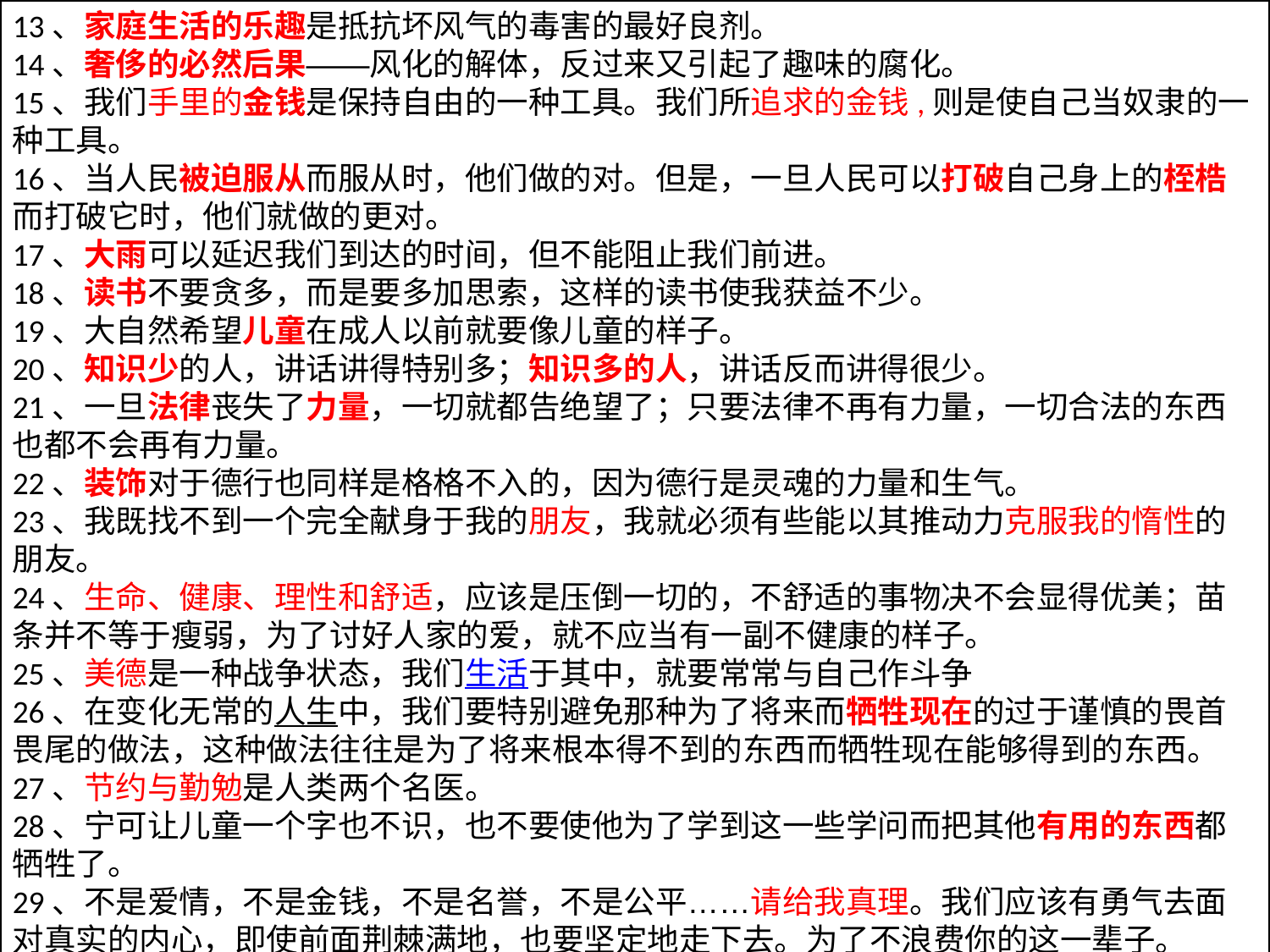

13、家庭生活的乐趣是抵抗坏风气的毒害的最好良剂。
14、奢侈的必然后果——风化的解体，反过来又引起了趣味的腐化。
15、我们手里的金钱是保持自由的一种工具。我们所追求的金钱,则是使自己当奴隶的一种工具。
16、当人民被迫服从而服从时，他们做的对。但是，一旦人民可以打破自己身上的桎梏而打破它时，他们就做的更对。
17、大雨可以延迟我们到达的时间，但不能阻止我们前进。
18、读书不要贪多，而是要多加思索，这样的读书使我获益不少。
19、大自然希望儿童在成人以前就要像儿童的样子。
20、知识少的人，讲话讲得特别多；知识多的人，讲话反而讲得很少。
21、一旦法律丧失了力量，一切就都告绝望了；只要法律不再有力量，一切合法的东西也都不会再有力量。
22、装饰对于德行也同样是格格不入的，因为德行是灵魂的力量和生气。
23、我既找不到一个完全献身于我的朋友，我就必须有些能以其推动力克服我的惰性的朋友。
24、生命、健康、理性和舒适，应该是压倒一切的，不舒适的事物决不会显得优美；苗条并不等于瘦弱，为了讨好人家的爱，就不应当有一副不健康的样子。
25、美德是一种战争状态，我们生活于其中，就要常常与自己作斗争
26、在变化无常的人生中，我们要特别避免那种为了将来而牺牲现在的过于谨慎的畏首畏尾的做法，这种做法往往是为了将来根本得不到的东西而牺牲现在能够得到的东西。
27、节约与勤勉是人类两个名医。
28、宁可让儿童一个字也不识，也不要使他为了学到这一些学问而把其他有用的东西都牺牲了。
29、不是爱情，不是金钱，不是名誉，不是公平……请给我真理。我们应该有勇气去面对真实的内心，即使前面荆棘满地，也要坚定地走下去。为了不浪费你的这一辈子。